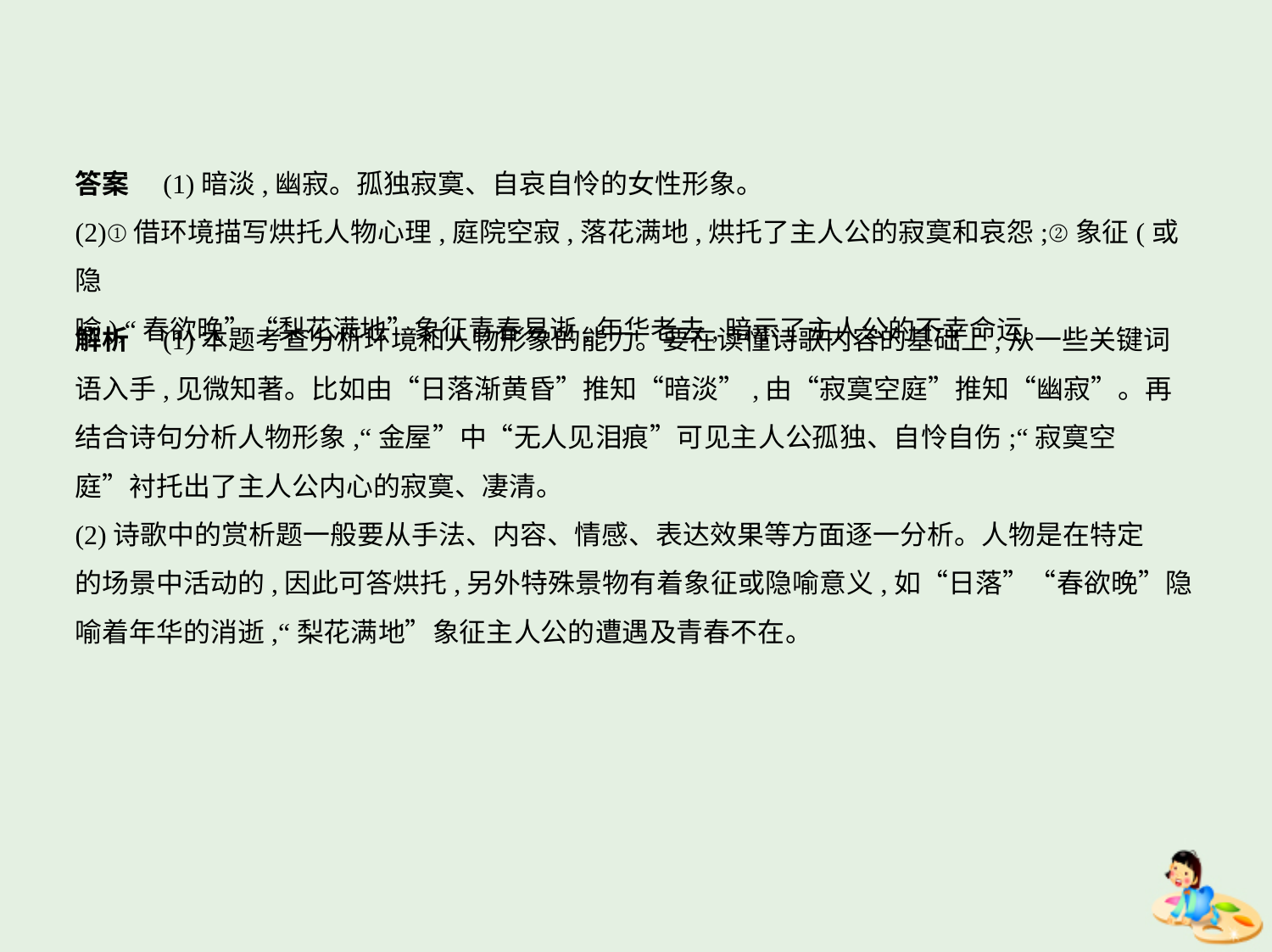

答案　(1)暗淡,幽寂。孤独寂寞、自哀自怜的女性形象。
(2)①借环境描写烘托人物心理,庭院空寂,落花满地,烘托了主人公的寂寞和哀怨;②象征(或隐
喻),“春欲晚”“梨花满地”象征青春易逝,年华老去,暗示了主人公的不幸命运。
解析　(1)本题考查分析环境和人物形象的能力。要在读懂诗歌内容的基础上,从一些关键词
语入手,见微知著。比如由“日落渐黄昏”推知“暗淡”,由“寂寞空庭”推知“幽寂”。再
结合诗句分析人物形象,“金屋”中“无人见泪痕”可见主人公孤独、自怜自伤;“寂寞空
庭”衬托出了主人公内心的寂寞、凄清。
(2)诗歌中的赏析题一般要从手法、内容、情感、表达效果等方面逐一分析。人物是在特定
的场景中活动的,因此可答烘托,另外特殊景物有着象征或隐喻意义,如“日落”“春欲晚”隐
喻着年华的消逝,“梨花满地”象征主人公的遭遇及青春不在。